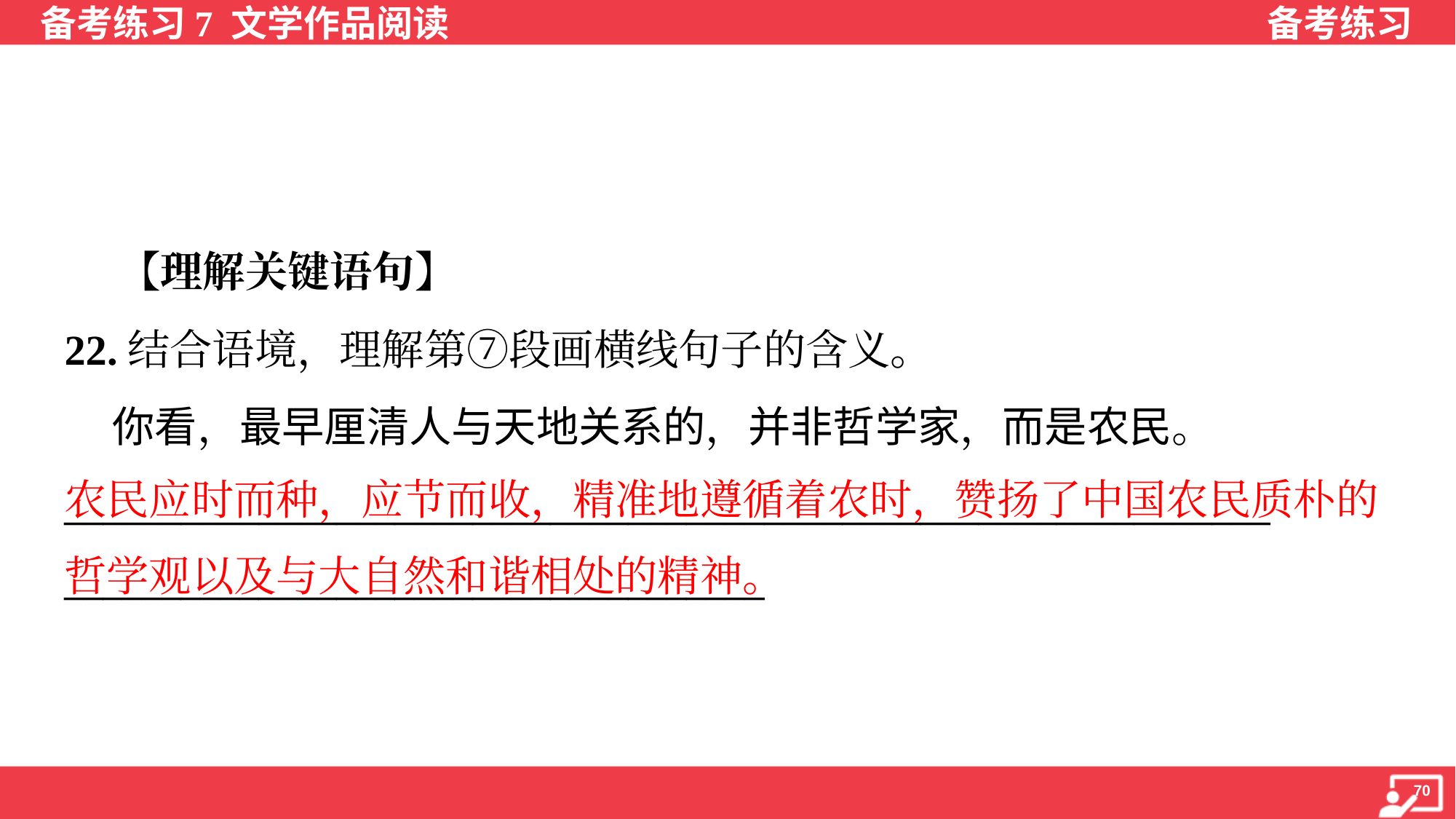

【理解关键语句】
22.结合语境，理解第⑦段画横线句子的含义。
    你看，最早厘清人与天地关系的，并非哲学家，而是农民。
______________________________________________________________
____________________________________
农民应时而种，应节而收，精准地遵循着农时，赞扬了中国农民质朴的哲学观以及与大自然和谐相处的精神。